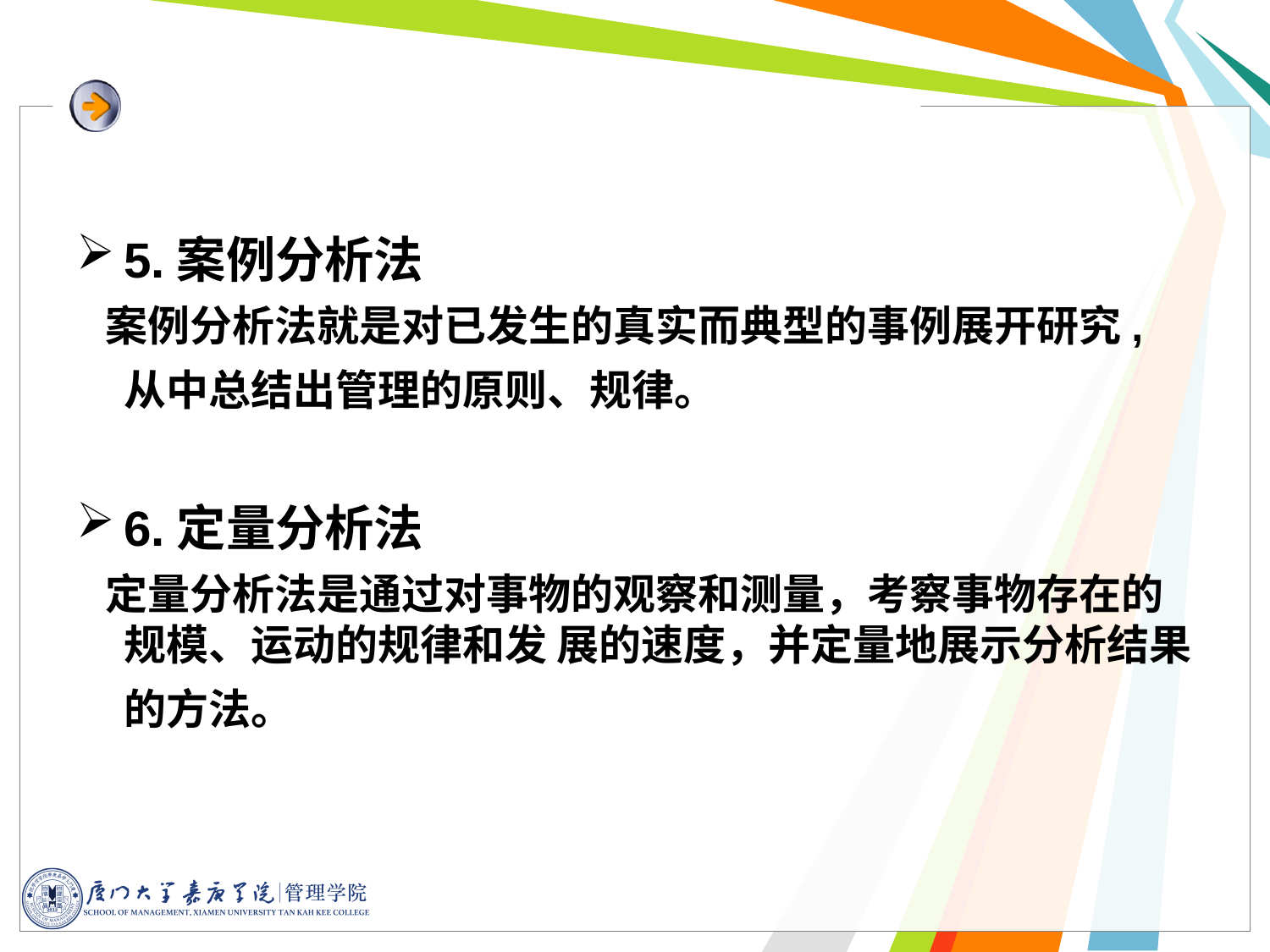

5.案例分析法
  案例分析法就是对已发生的真实而典型的事例展开研究,从中总结出管理的原则、规律。

6.定量分析法
  定量分析法是通过对事物的观察和测量，考察事物存在的规模、运动的规律和发 展的速度，并定量地展示分析结果的方法。